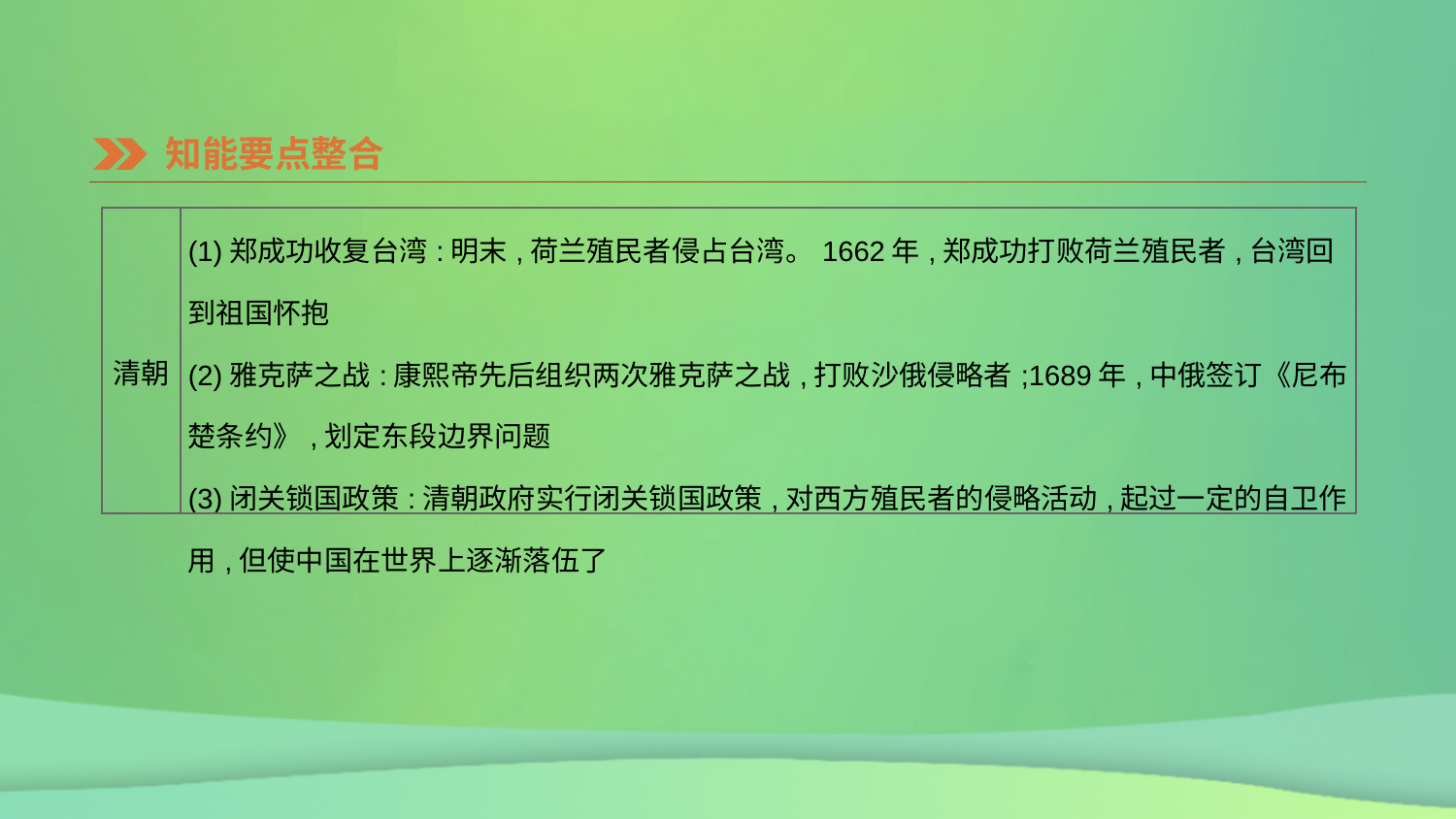

知能要点整合

| 清朝 | (1)郑成功收复台湾:明末,荷兰殖民者侵占台湾。1662年,郑成功打败荷兰殖民者,台湾回到祖国怀抱 (2)雅克萨之战:康熙帝先后组织两次雅克萨之战,打败沙俄侵略者;1689年,中俄签订《尼布楚条约》,划定东段边界问题 (3)闭关锁国政策:清朝政府实行闭关锁国政策,对西方殖民者的侵略活动,起过一定的自卫作用,但使中国在世界上逐渐落伍了 |
| --- | --- |